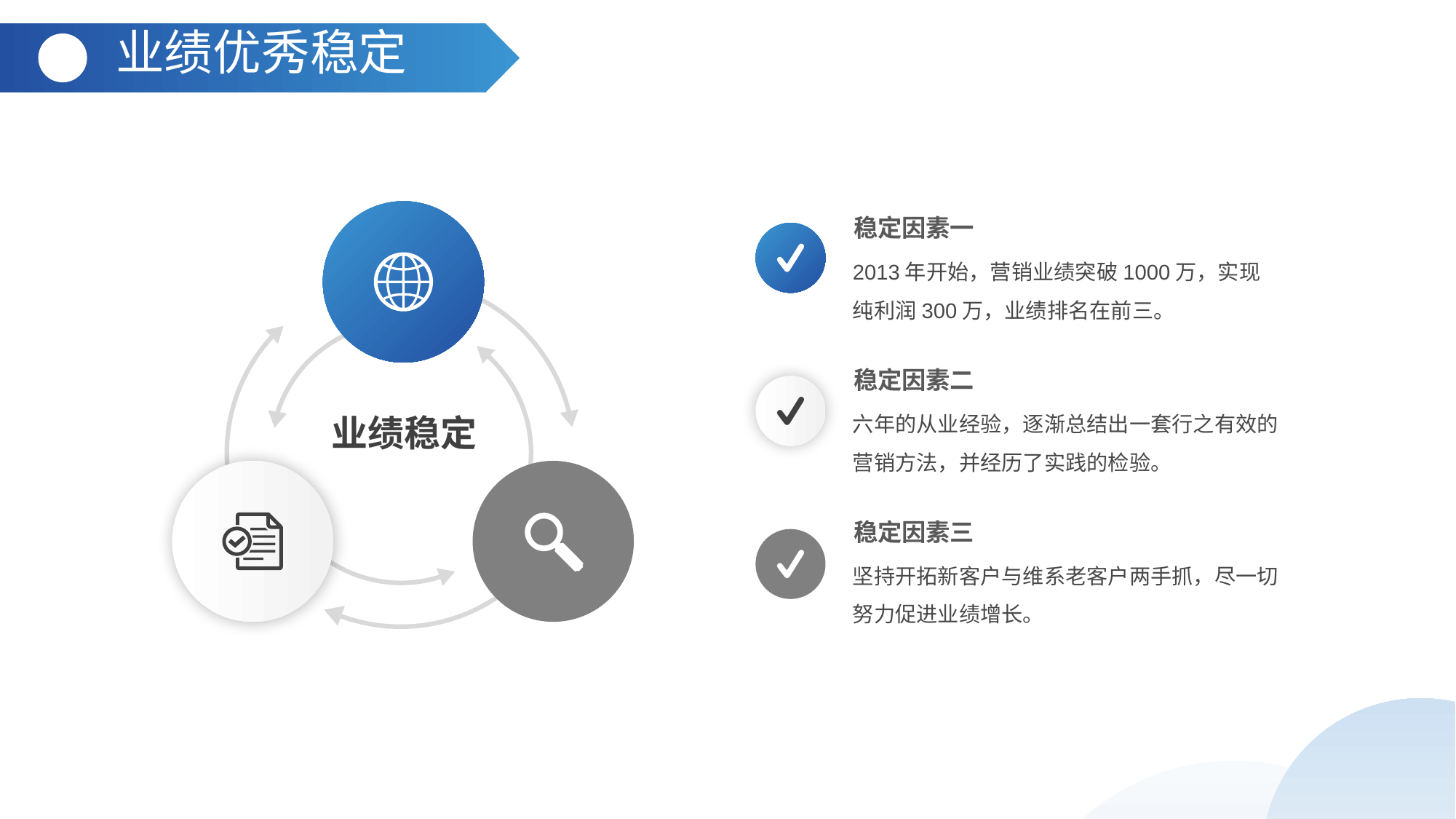

业绩优秀稳定

稳定因素一
2013年开始，营销业绩突破1000万，实现纯利润300万，业绩排名在前三。

稳定因素二
六年的从业经验，逐渐总结出一套行之有效的营销方法，并经历了实践的检验。

业绩稳定
稳定因素三
坚持开拓新客户与维系老客户两手抓，尽一切努力促进业绩增长。